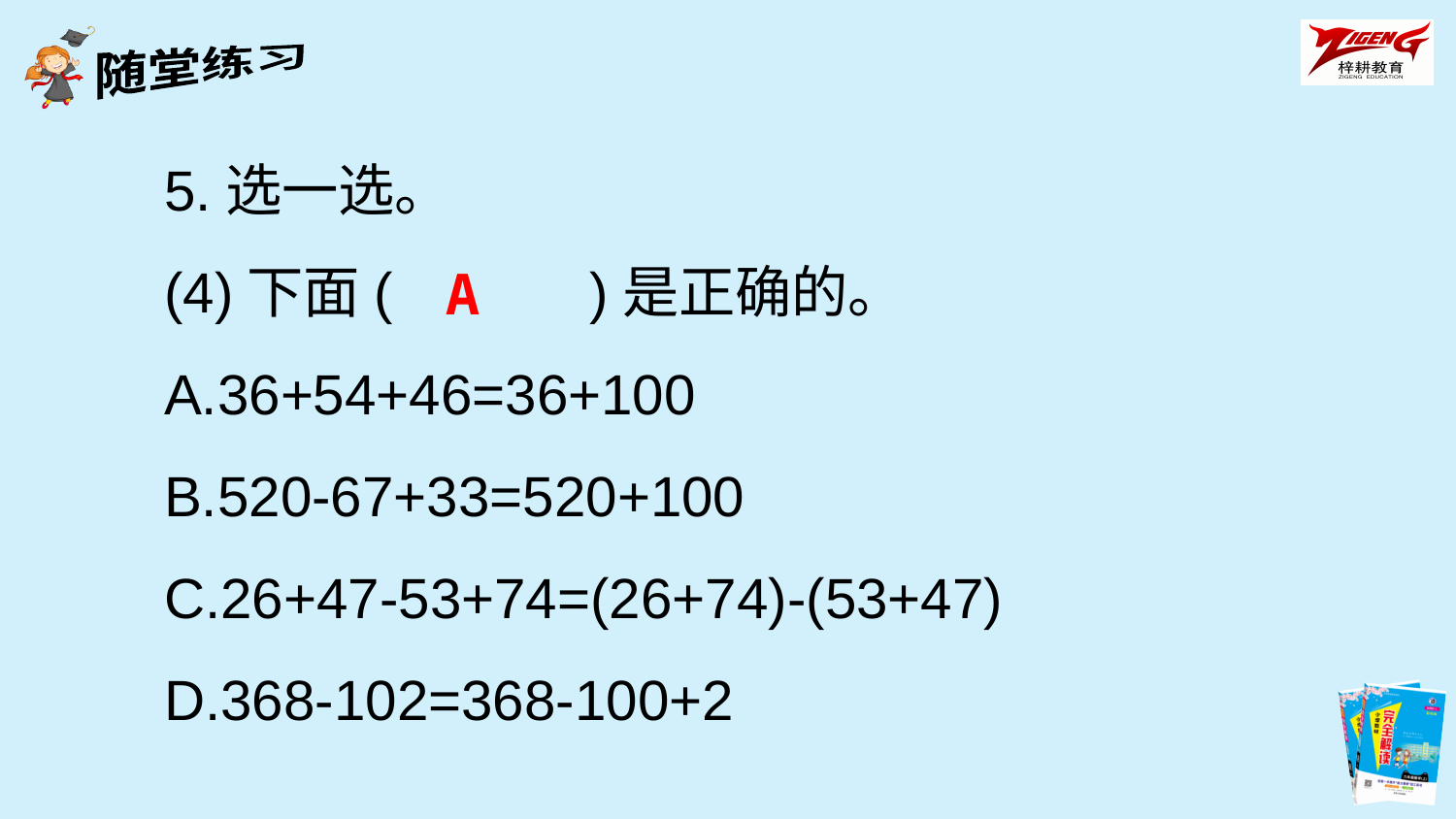

5.选一选。
(4)下面(　　　)是正确的。
A.36+54+46=36+100
B.520-67+33=520+100
C.26+47-53+74=(26+74)-(53+47)
D.368-102=368-100+2
A